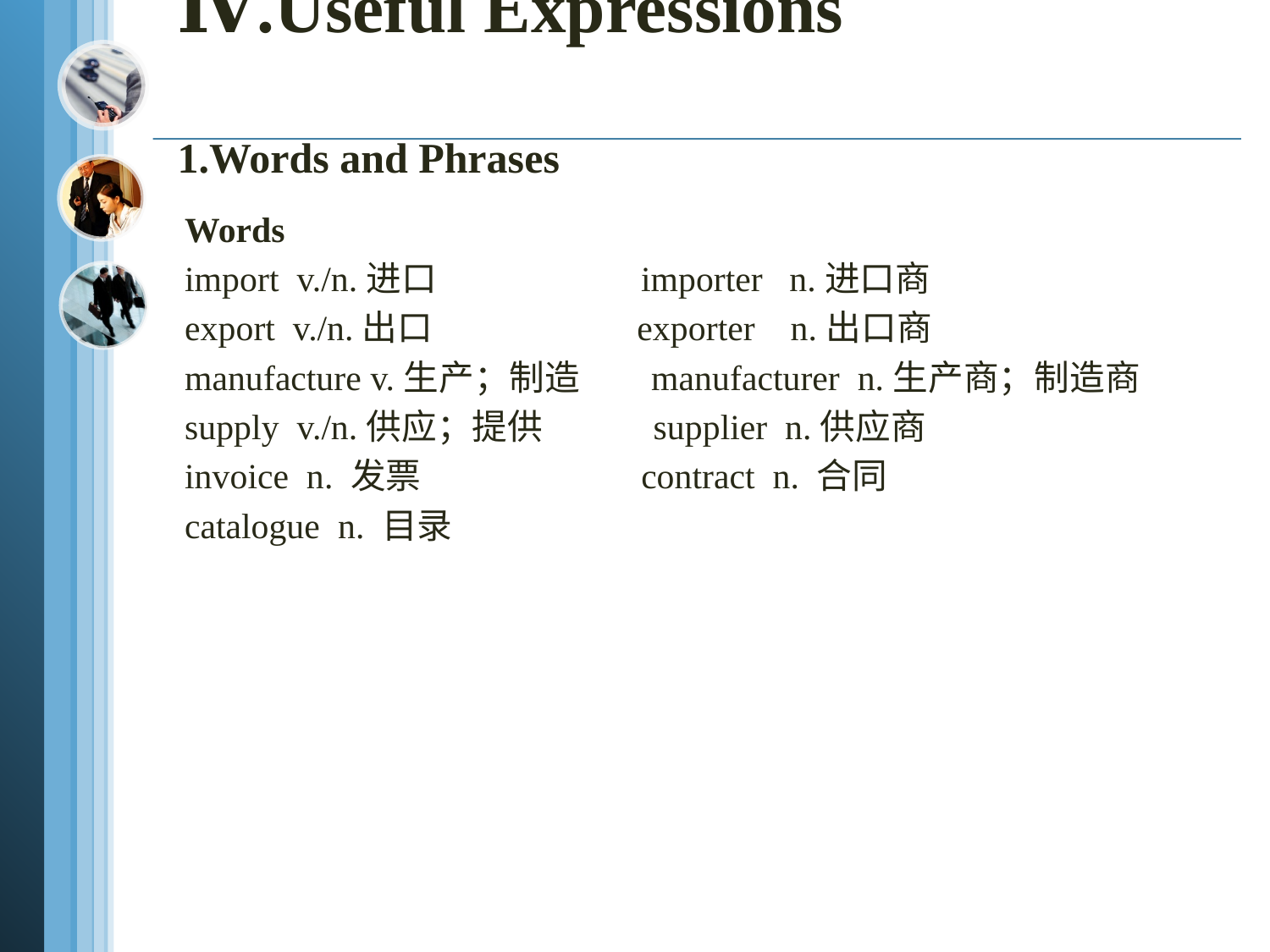

# Ⅳ.Useful Expressions 1.Words and Phrases
Words
import  v./n.进口                         importer   n.进口商
export  v./n.出口                         exporter    n.出口商
manufacture v.生产；制造        manufacturer  n.生产商；制造商
supply  v./n.供应；提供             supplier  n.供应商
invoice  n. 发票                           contract  n. 合同
catalogue  n. 目录